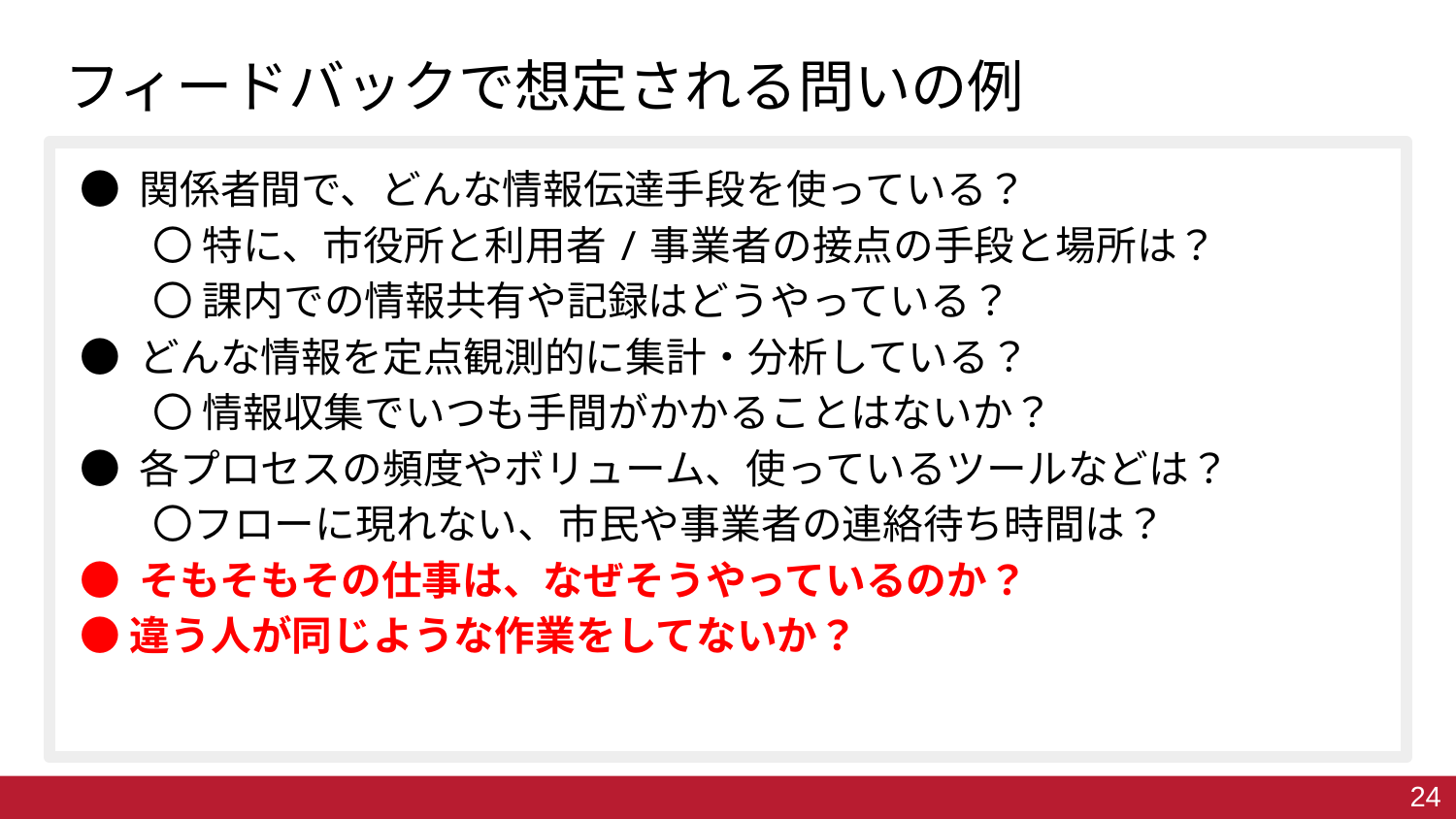

フィードバックで想定される問いの例
● 関係者間で、どんな情報伝達手段を使っている？
〇 特に、市役所と利用者/事業者の接点の手段と場所は？
〇 課内での情報共有や記録はどうやっている？
● どんな情報を定点観測的に集計・分析している？
〇 情報収集でいつも手間がかかることはないか？
● 各プロセスの頻度やボリューム、使っているツールなどは？
〇フローに現れない、市民や事業者の連絡待ち時間は？
● そもそもその仕事は、なぜそうやっているのか？
● 違う人が同じような作業をしてないか？
24